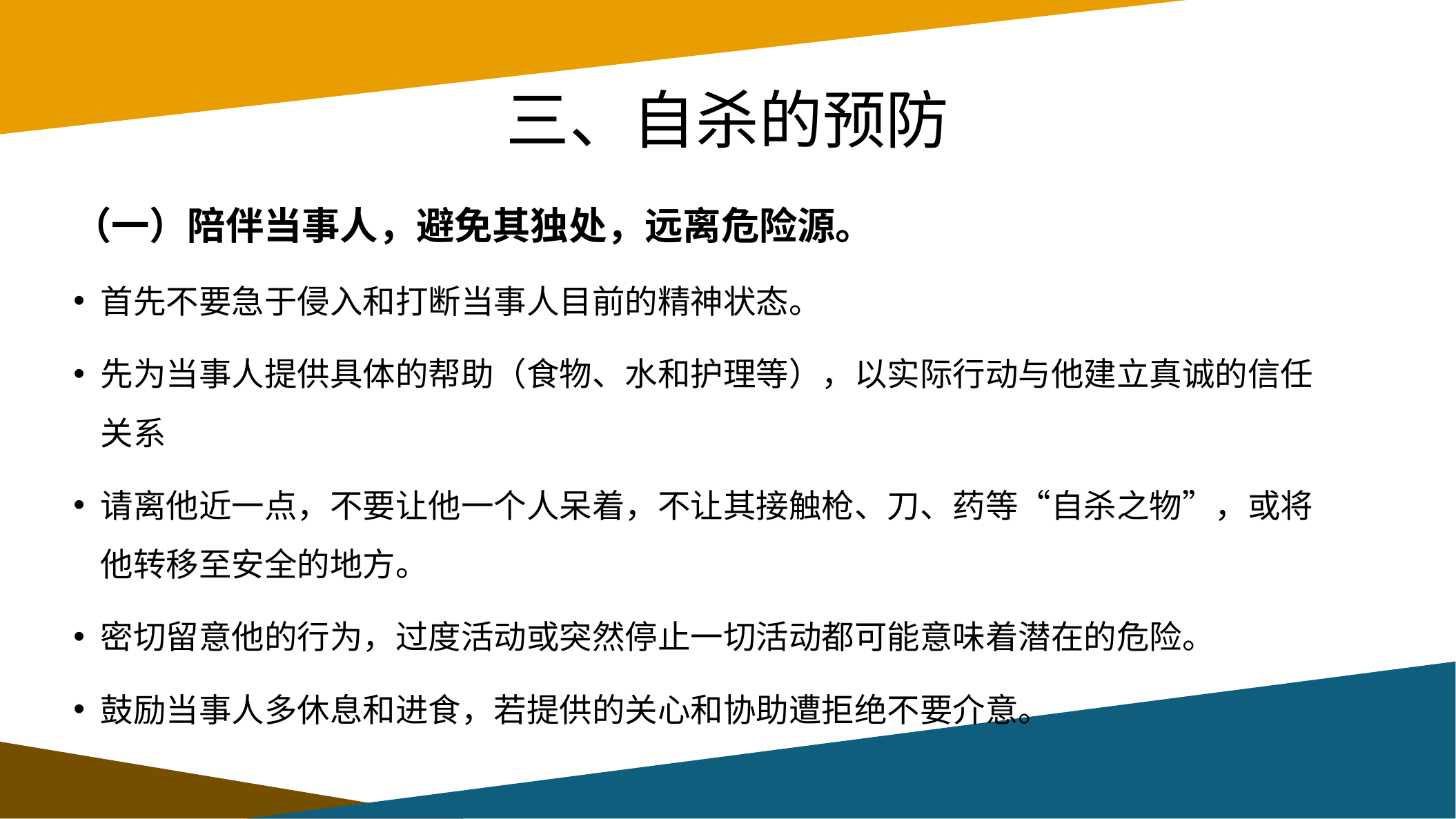

# 三、自杀的预防
（一）陪伴当事人，避免其独处，远离危险源。
首先不要急于侵入和打断当事人目前的精神状态。
先为当事人提供具体的帮助（食物、水和护理等），以实际行动与他建立真诚的信任关系
请离他近一点，不要让他一个人呆着，不让其接触枪、刀、药等“自杀之物”，或将他转移至安全的地方。
密切留意他的行为，过度活动或突然停止一切活动都可能意味着潜在的危险。
鼓励当事人多休息和进食，若提供的关心和协助遭拒绝不要介意。